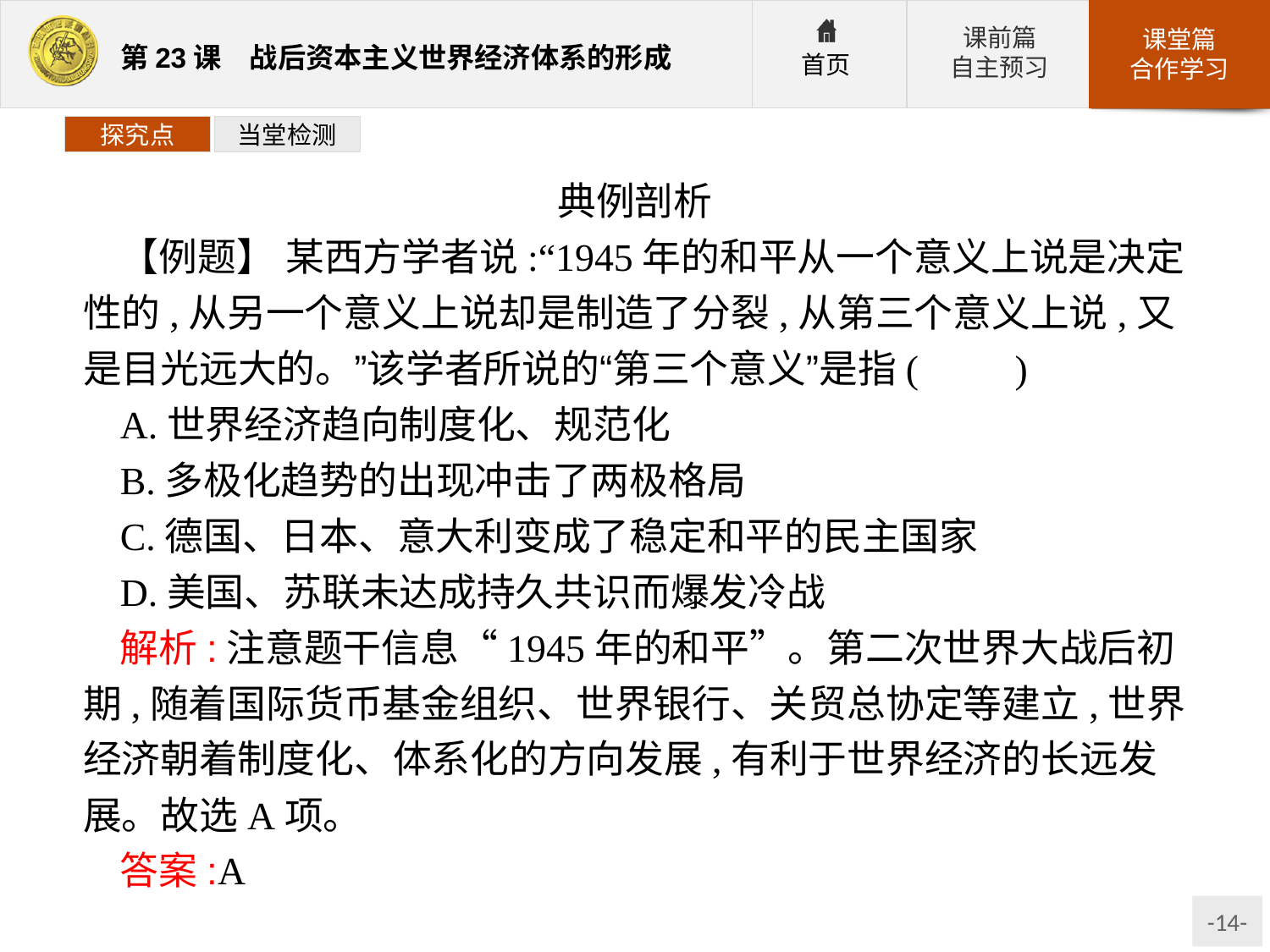

探究点
当堂检测
典例剖析
【例题】 某西方学者说:“1945年的和平从一个意义上说是决定性的,从另一个意义上说却是制造了分裂,从第三个意义上说,又是目光远大的。”该学者所说的“第三个意义”是指(　　)
A.世界经济趋向制度化、规范化
B.多极化趋势的出现冲击了两极格局
C.德国、日本、意大利变成了稳定和平的民主国家
D.美国、苏联未达成持久共识而爆发冷战
解析:注意题干信息“1945年的和平”。第二次世界大战后初期,随着国际货币基金组织、世界银行、关贸总协定等建立,世界经济朝着制度化、体系化的方向发展,有利于世界经济的长远发展。故选A项。
答案:A